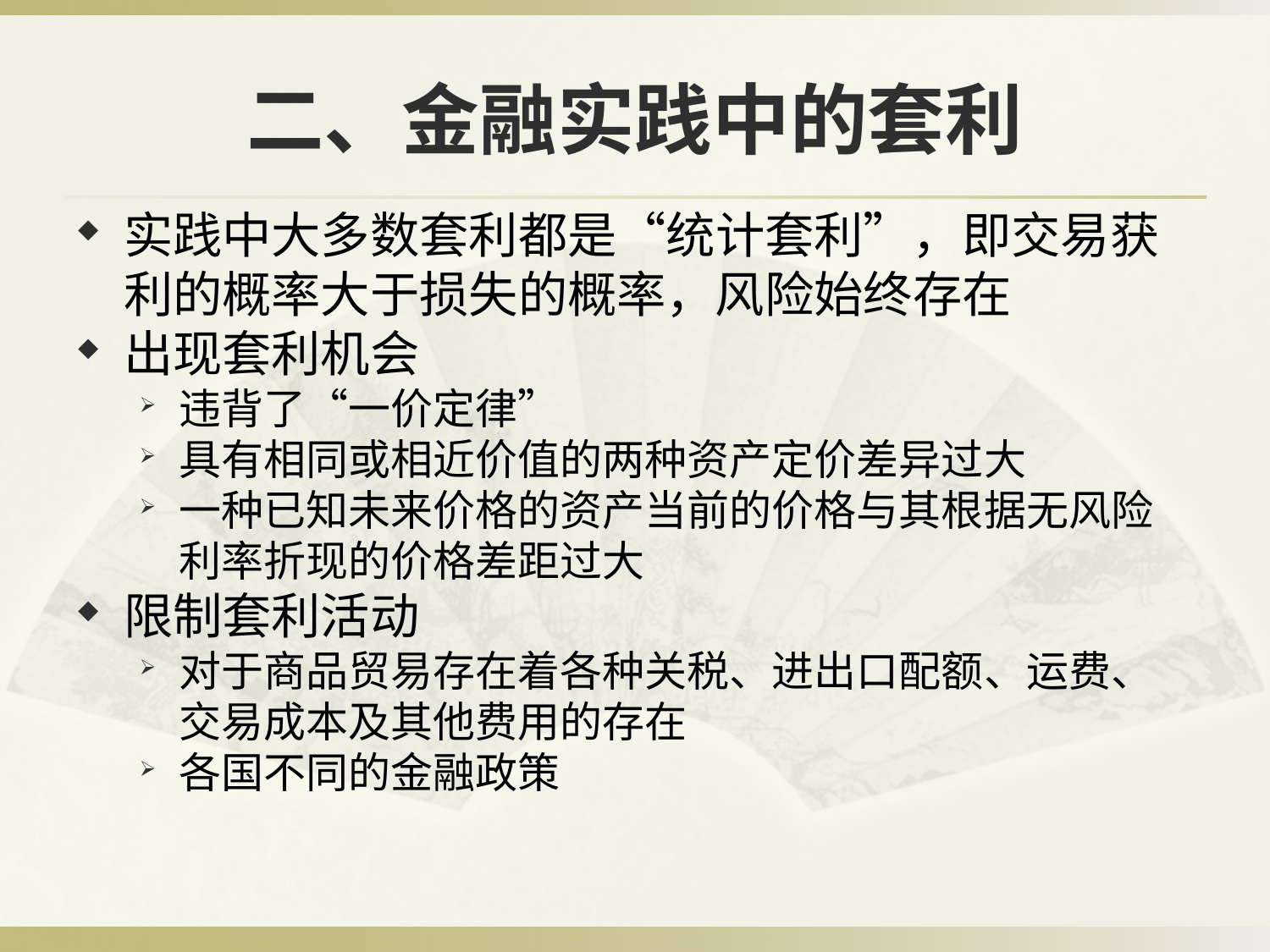

# 二、金融实践中的套利
实践中大多数套利都是“统计套利”，即交易获利的概率大于损失的概率，风险始终存在
出现套利机会
违背了“一价定律”
具有相同或相近价值的两种资产定价差异过大
一种已知未来价格的资产当前的价格与其根据无风险利率折现的价格差距过大
限制套利活动
对于商品贸易存在着各种关税、进出口配额、运费、交易成本及其他费用的存在
各国不同的金融政策